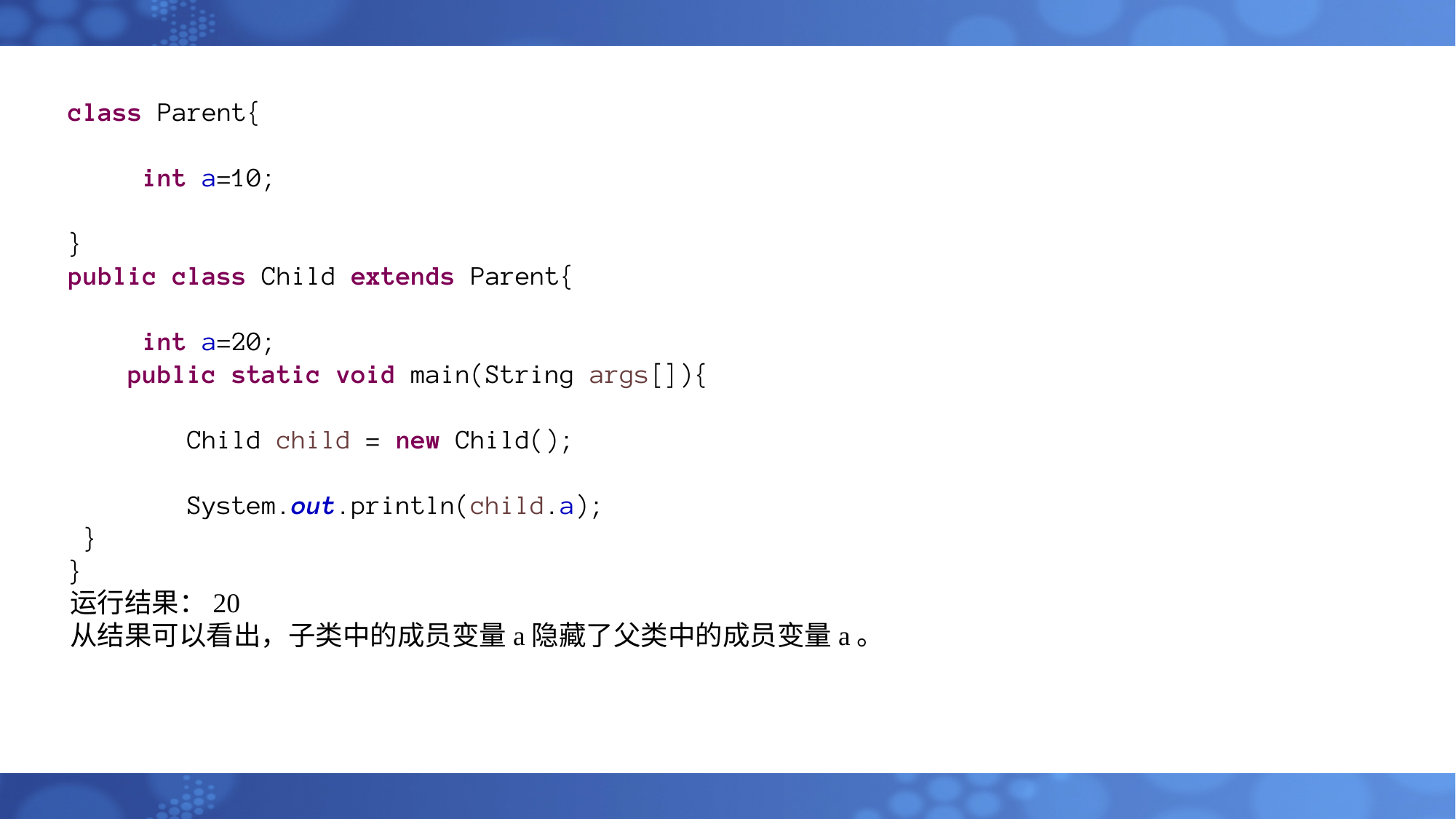

class Parent{

     int a=10;

}
public class Child extends Parent{

     int a=20;
    public static void main(String args[]){

        Child child = new Child();

        System.out.println(child.a);
 }
}
运行结果：20
从结果可以看出，子类中的成员变量a隐藏了父类中的成员变量a。